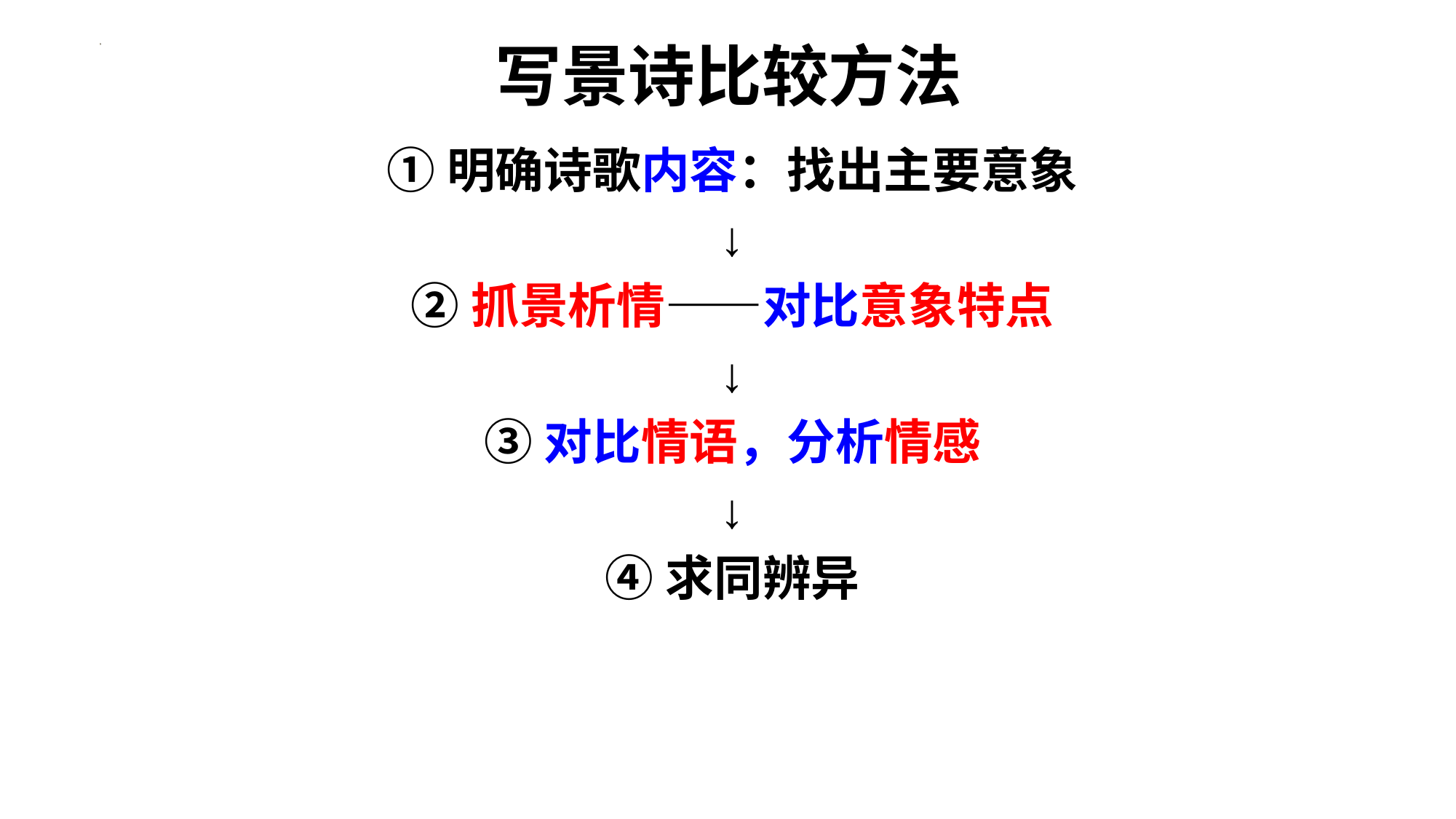

写景诗比较方法
①明确诗歌内容：找出主要意象
↓
②抓景析情——对比意象特点
↓
③对比情语，分析情感
↓
④求同辨异